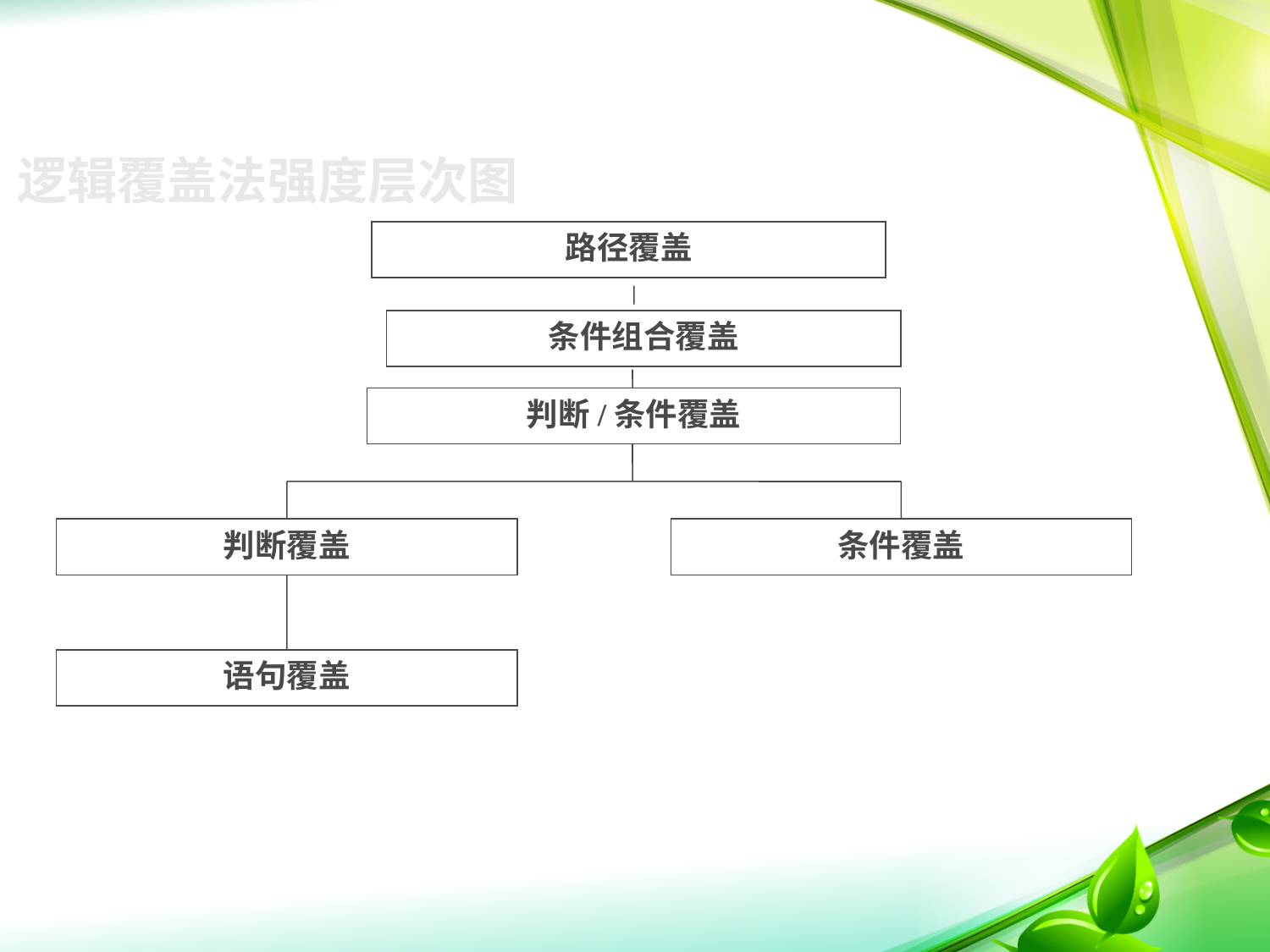

# 逻辑覆盖法强度层次图
路径覆盖

条件组合覆盖

判断/条件覆盖

判断覆盖
条件覆盖

语句覆盖